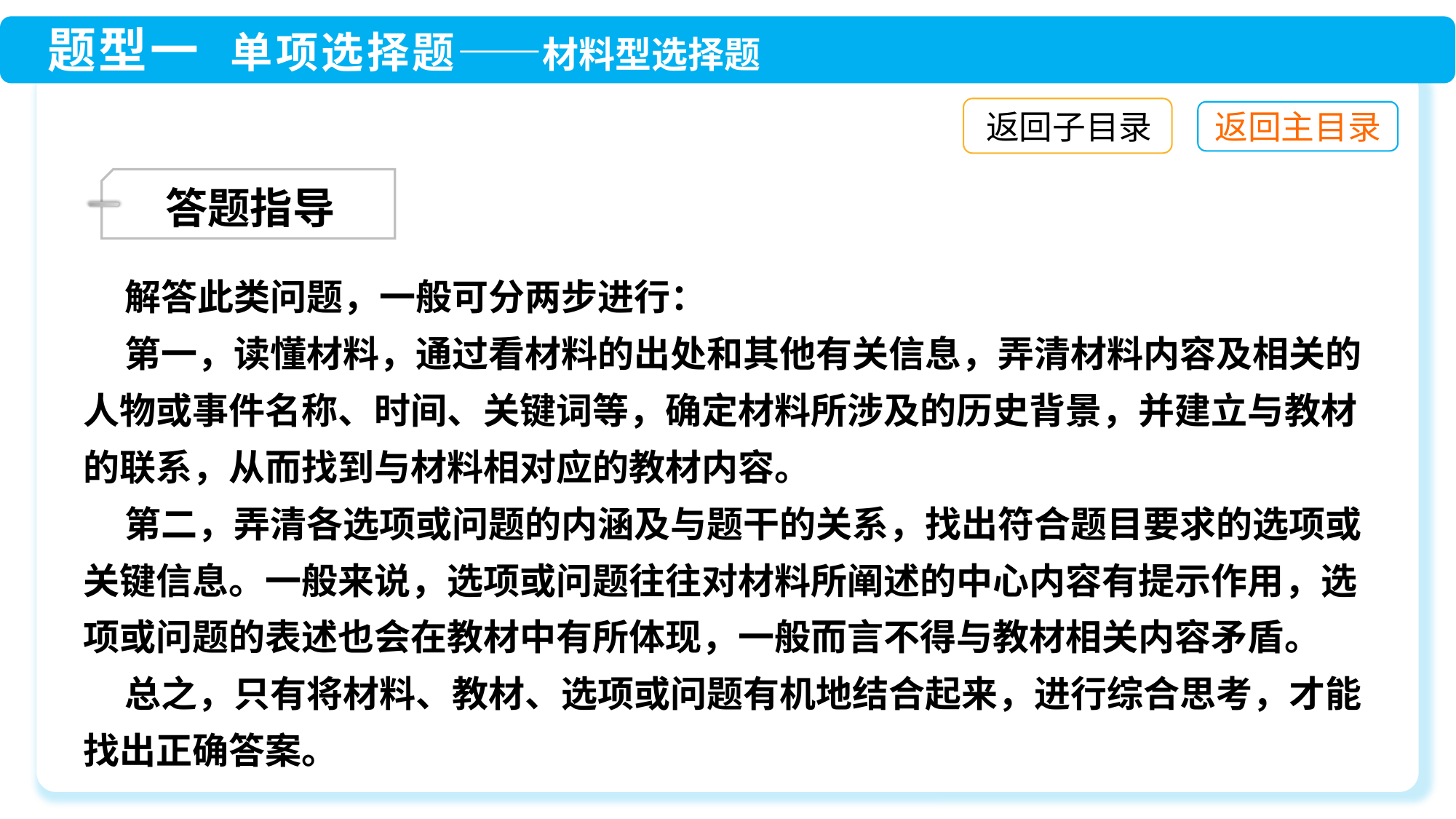

返回子目录
答题指导

    解答此类问题，一般可分两步进行：
    第一，读懂材料，通过看材料的出处和其他有关信息，弄清材料内容及相关的人物或事件名称、时间、关键词等，确定材料所涉及的历史背景，并建立与教材的联系，从而找到与材料相对应的教材内容。
    第二，弄清各选项或问题的内涵及与题干的关系，找出符合题目要求的选项或关键信息。一般来说，选项或问题往往对材料所阐述的中心内容有提示作用，选项或问题的表述也会在教材中有所体现，一般而言不得与教材相关内容矛盾。
    总之，只有将材料、教材、选项或问题有机地结合起来，进行综合思考，才能找出正确答案。